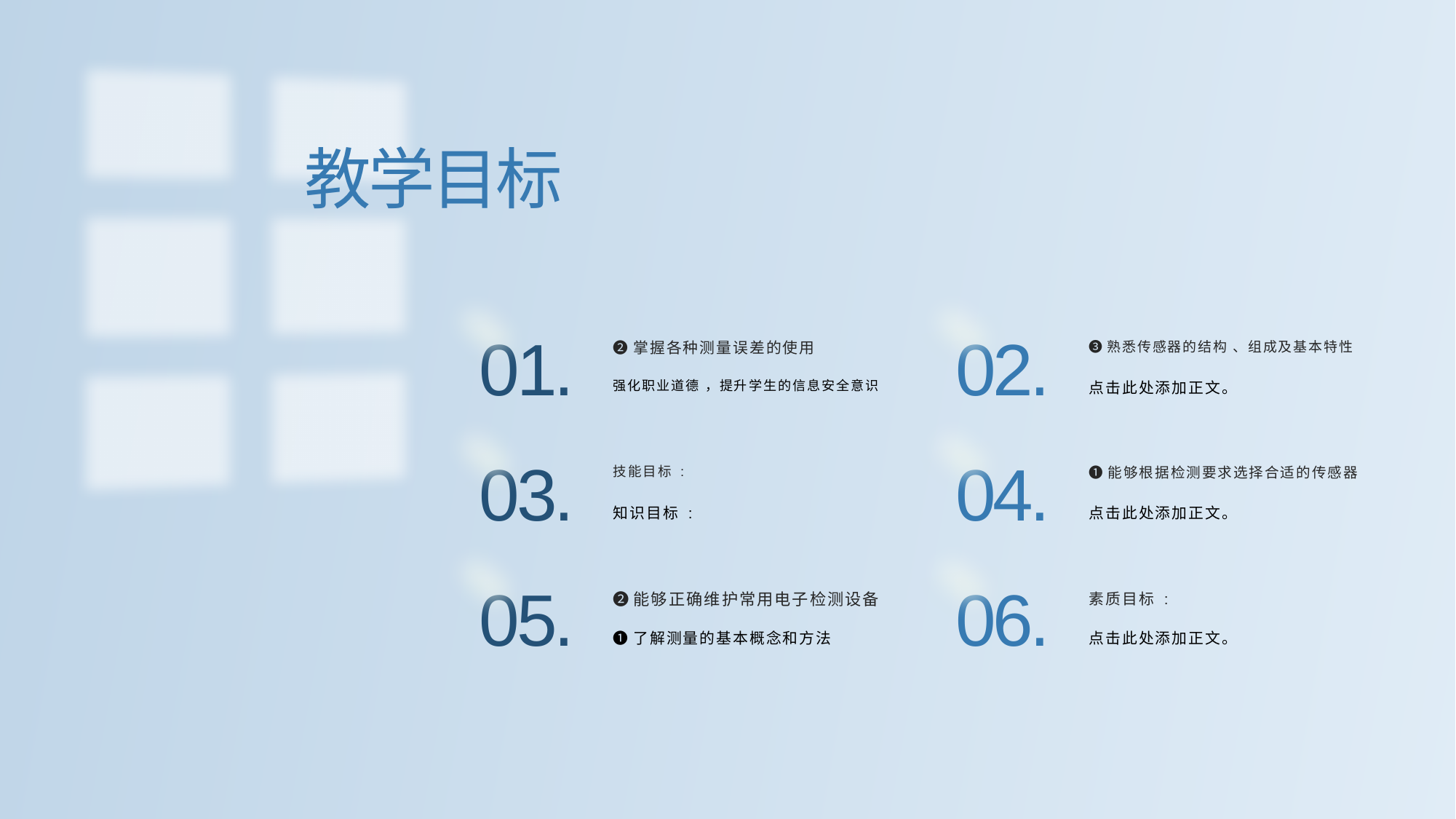

教学目标

01.
02.
❷掌握各种测量误差的使用
❸熟悉传感器的结构 、组成及基本特性
强化职业道德 ，提升学生的信息安全意识
点击此处添加正文。

03.
04.
技能目标 :
❶能够根据检测要求选择合适的传感器
知识目标 :
点击此处添加正文。

05.
06.
❷能够正确维护常用电子检测设备
素质目标 :
❶了解测量的基本概念和方法
点击此处添加正文。